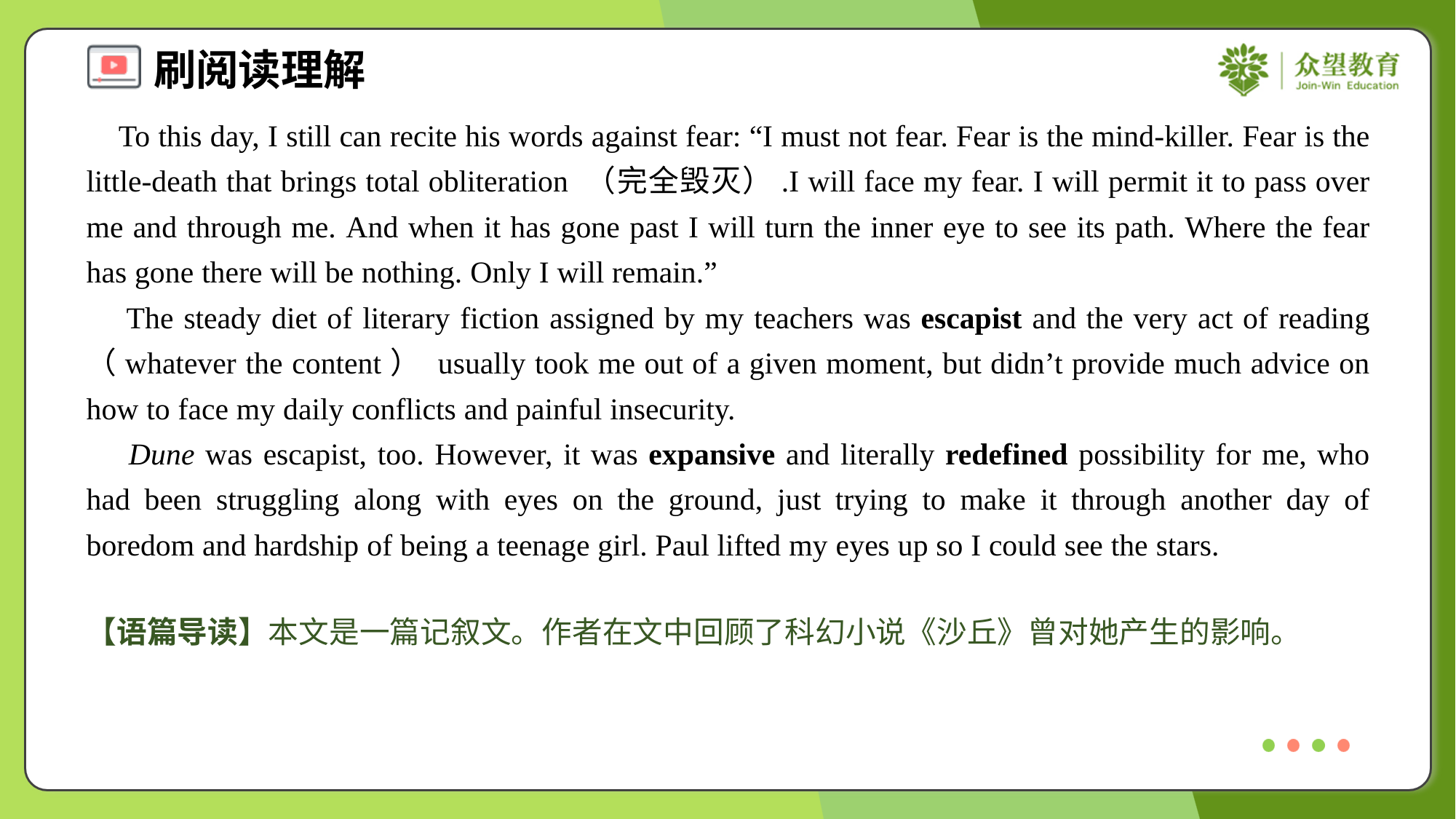

To this day, I still can recite his words against fear: “I must not fear. Fear is the mind-killer. Fear is the little-death that brings total obliteration （完全毁灭）.I will face my fear. I will permit it to pass over me and through me. And when it has gone past I will turn the inner eye to see its path. Where the fear has gone there will be nothing. Only I will remain.”
    The steady diet of literary fiction assigned by my teachers was escapist and the very act of reading （whatever the content） usually took me out of a given moment, but didn’t provide much advice on how to face my daily conflicts and painful insecurity.
    Dune was escapist, too. However, it was expansive and literally redefined possibility for me, who had been struggling along with eyes on the ground, just trying to make it through another day of boredom and hardship of being a teenage girl. Paul lifted my eyes up so I could see the stars.
【语篇导读】本文是一篇记叙文。作者在文中回顾了科幻小说《沙丘》曾对她产生的影响。